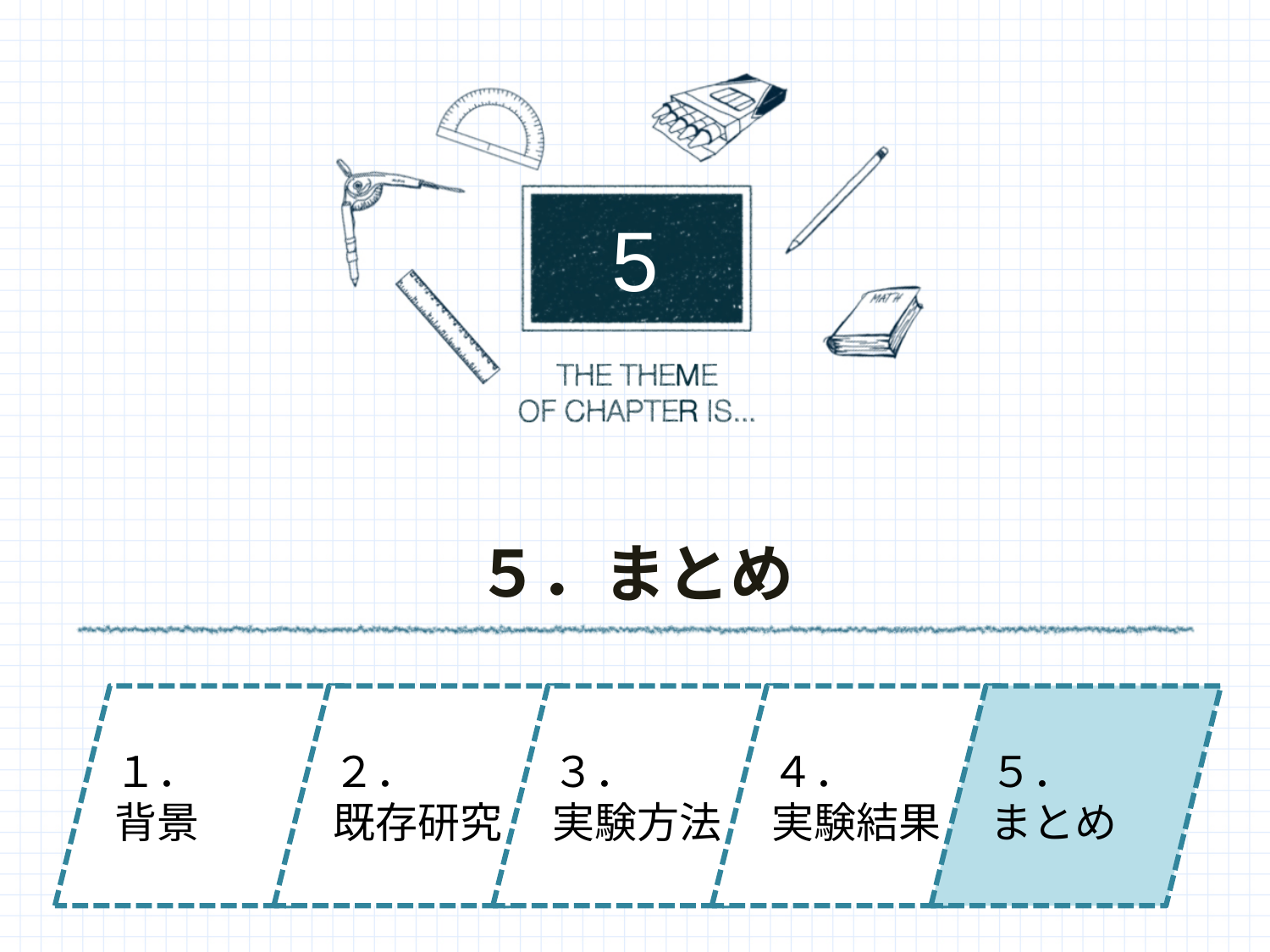

5
# ５．まとめ
１．
背景
２．
既存研究
３．
実験方法
４．
実験結果
５．
まとめ